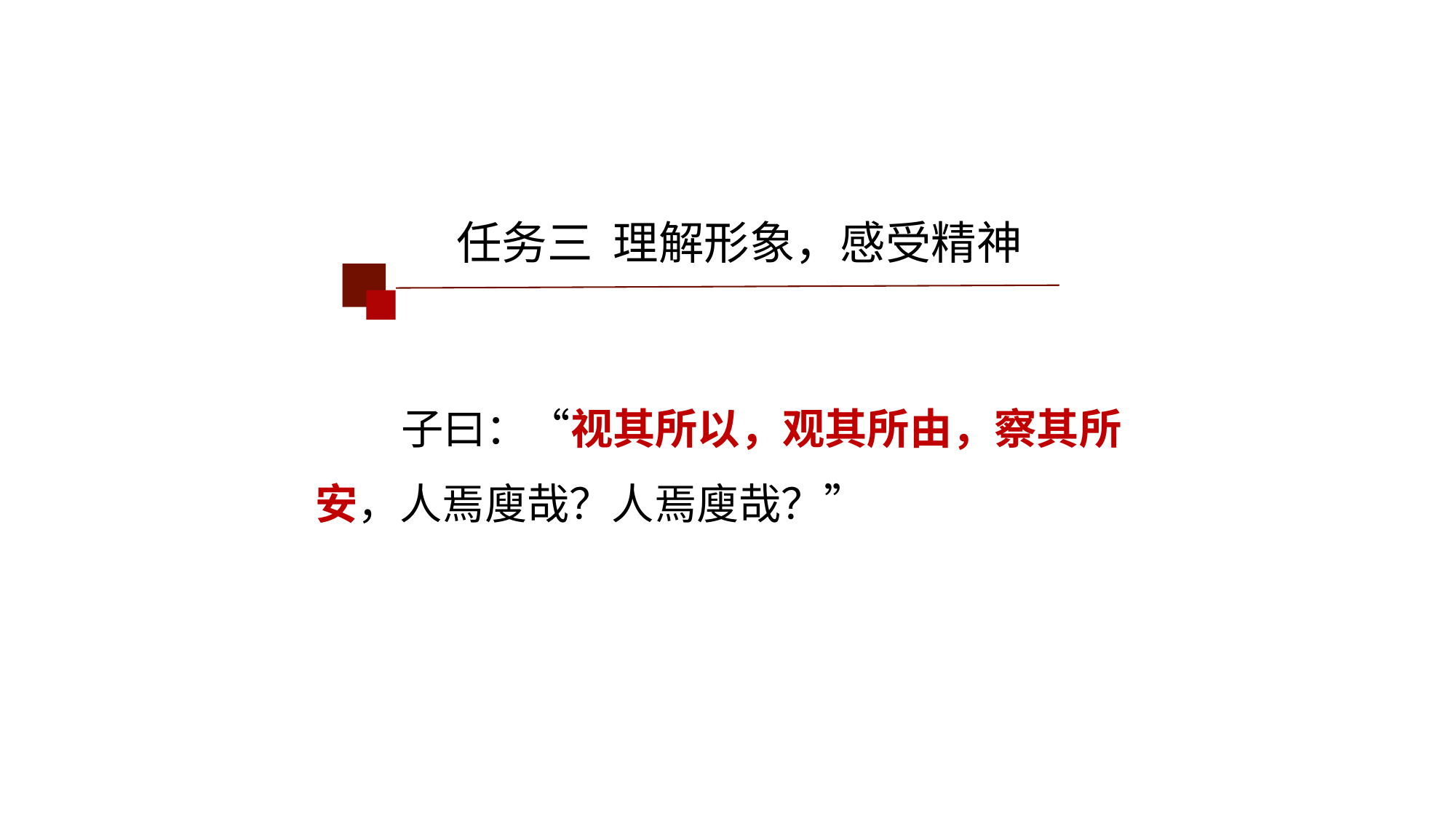

任务三  理解形象，感受精神

        子曰：“视其所以，观其所由，察其所安，人焉廋哉？人焉廋哉？”